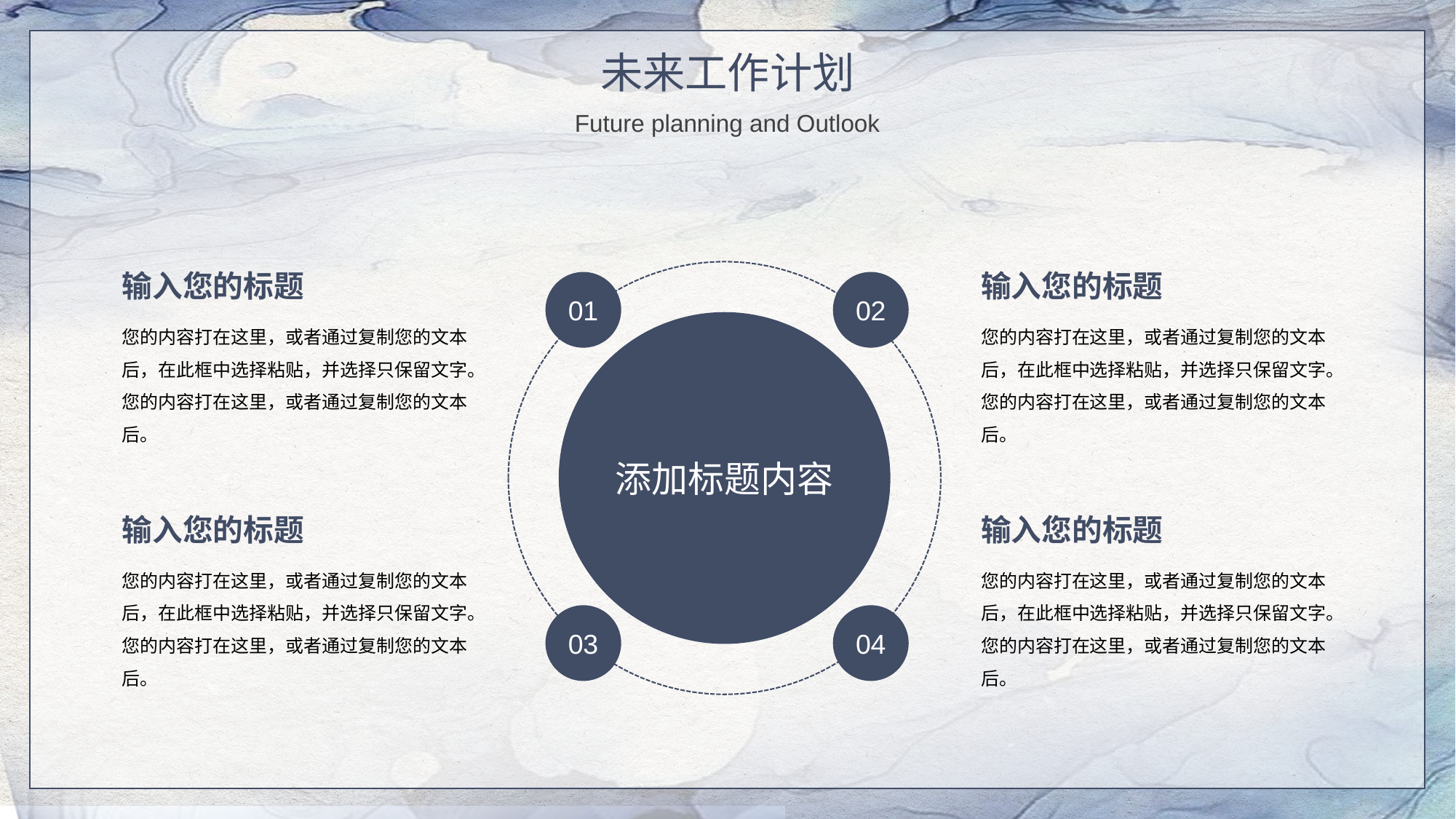

未来工作计划
Future planning and Outlook
输入您的标题
您的内容打在这里，或者通过复制您的文本后，在此框中选择粘贴，并选择只保留文字。您的内容打在这里，或者通过复制您的文本后。
输入您的标题
您的内容打在这里，或者通过复制您的文本后，在此框中选择粘贴，并选择只保留文字。您的内容打在这里，或者通过复制您的文本后。

01
02

添加标题内容
03
04
输入您的标题
您的内容打在这里，或者通过复制您的文本后，在此框中选择粘贴，并选择只保留文字。您的内容打在这里，或者通过复制您的文本后。
输入您的标题
您的内容打在这里，或者通过复制您的文本后，在此框中选择粘贴，并选择只保留文字。您的内容打在这里，或者通过复制您的文本后。